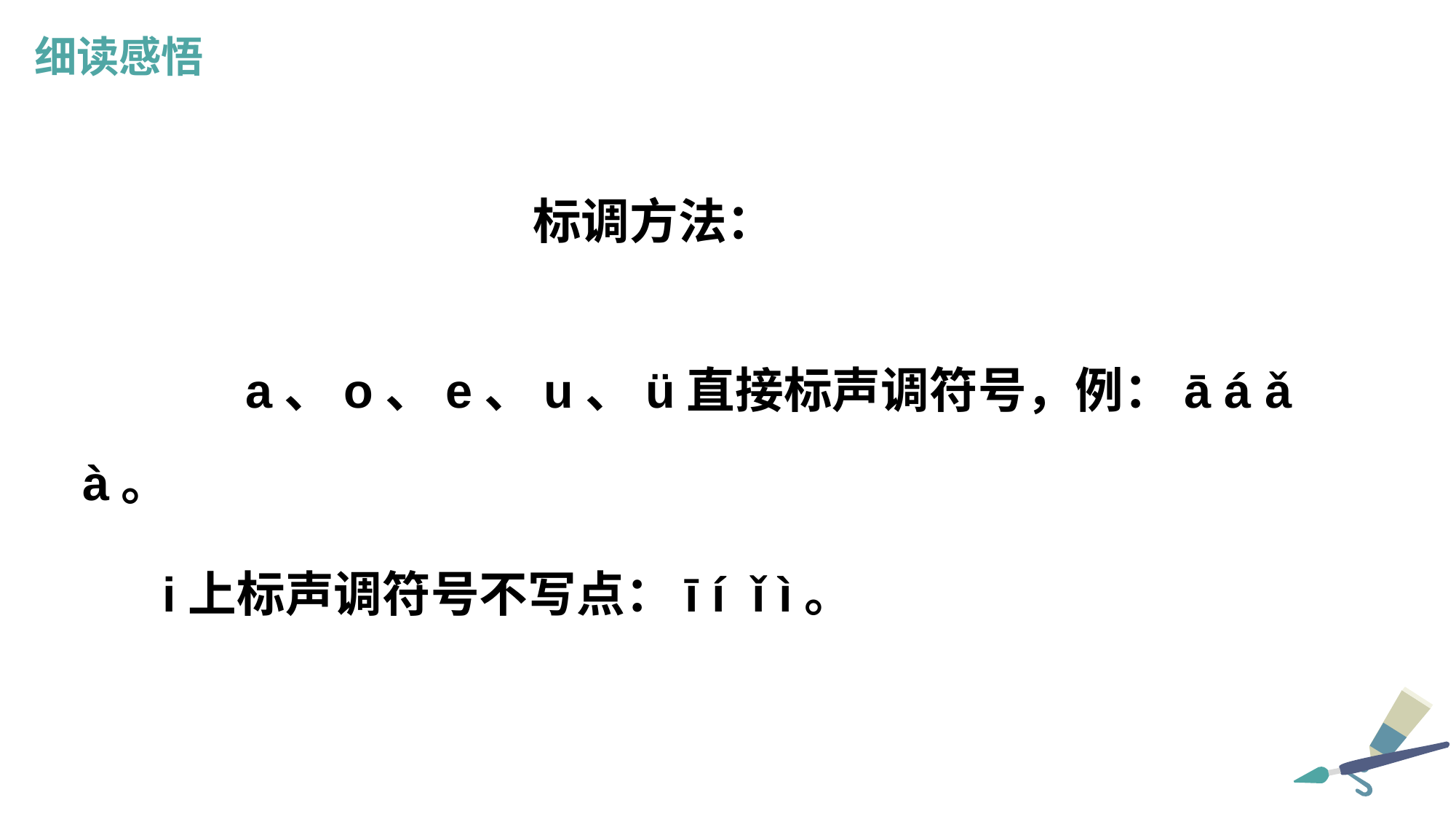

细读感悟
标调方法：
　　a、o、e、u、ü直接标声调符号，例：ā á ǎ à。
      i上标声调符号不写点：ī í  ǐ ì。